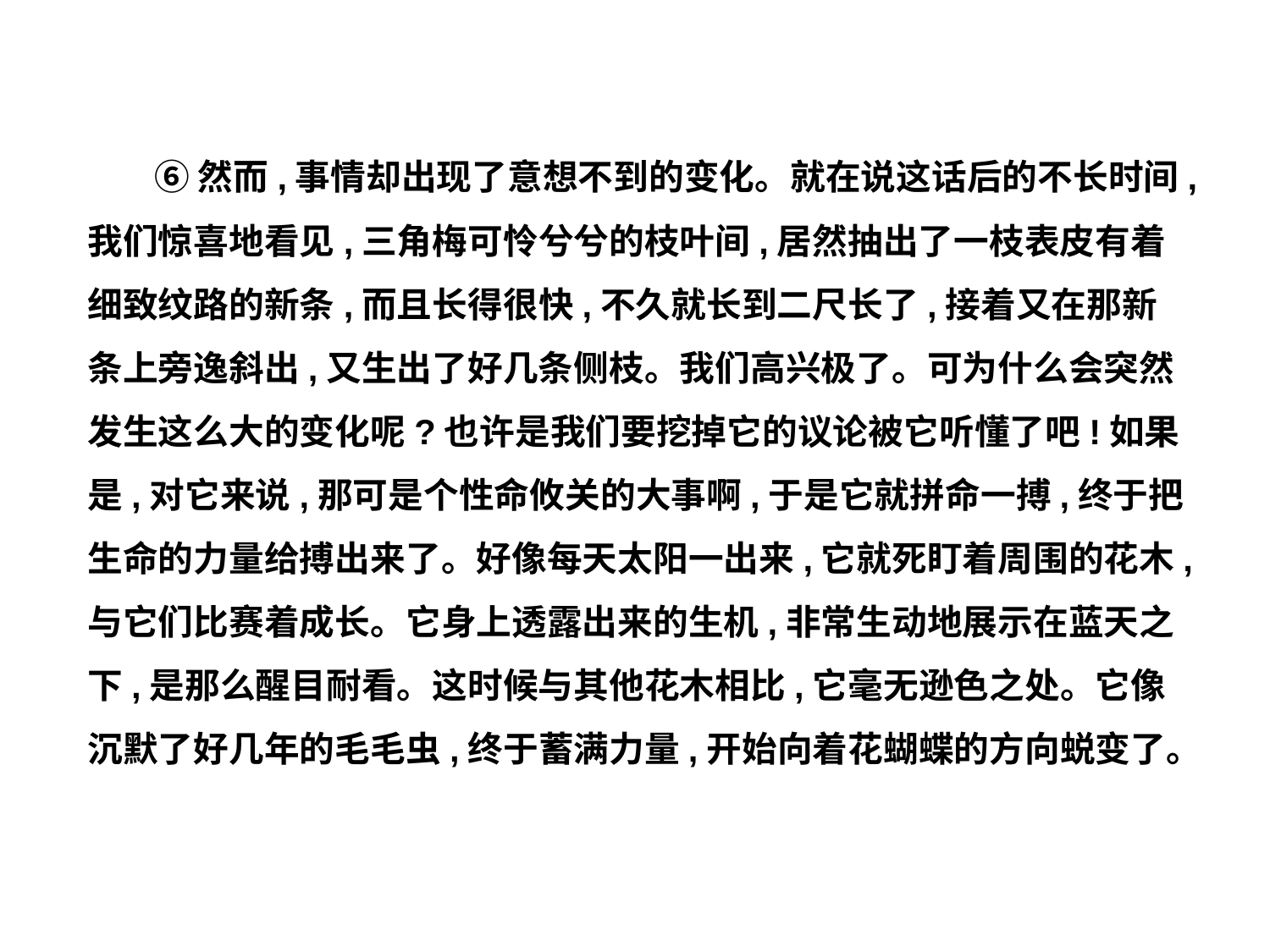

⑥然而,事情却出现了意想不到的变化。就在说这话后的不长时间,我们惊喜地看见,三角梅可怜兮兮的枝叶间,居然抽出了一枝表皮有着细致纹路的新条,而且长得很快,不久就长到二尺长了,接着又在那新条上旁逸斜出,又生出了好几条侧枝。我们高兴极了。可为什么会突然发生这么大的变化呢?也许是我们要挖掉它的议论被它听懂了吧!如果是,对它来说,那可是个性命攸关的大事啊,于是它就拼命一搏,终于把生命的力量给搏出来了。好像每天太阳一出来,它就死盯着周围的花木,与它们比赛着成长。它身上透露出来的生机,非常生动地展示在蓝天之下,是那么醒目耐看。这时候与其他花木相比,它毫无逊色之处。它像沉默了好几年的毛毛虫,终于蓄满力量,开始向着花蝴蝶的方向蜕变了。